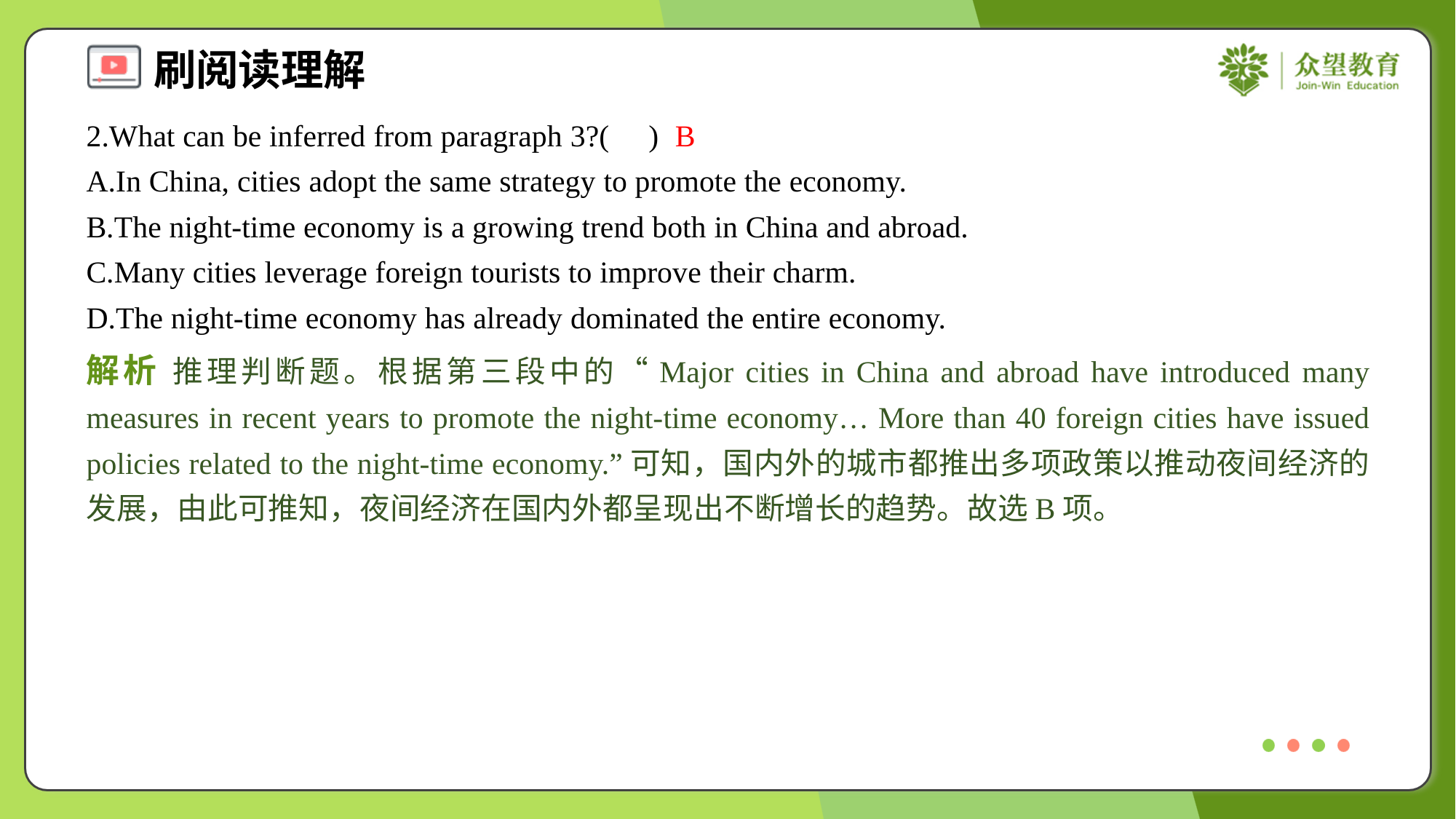

2.What can be inferred from paragraph 3?(     )
B
A.In China, cities adopt the same strategy to promote the economy.
B.The night-time economy is a growing trend both in China and abroad.
C.Many cities leverage foreign tourists to improve their charm.
D.The night-time economy has already dominated the entire economy.
解析 推理判断题。根据第三段中的“Major cities in China and abroad have introduced many measures in recent years to promote the night-time economy… More than 40 foreign cities have issued policies related to the night-time economy.”可知，国内外的城市都推出多项政策以推动夜间经济的发展，由此可推知，夜间经济在国内外都呈现出不断增长的趋势。故选B项。